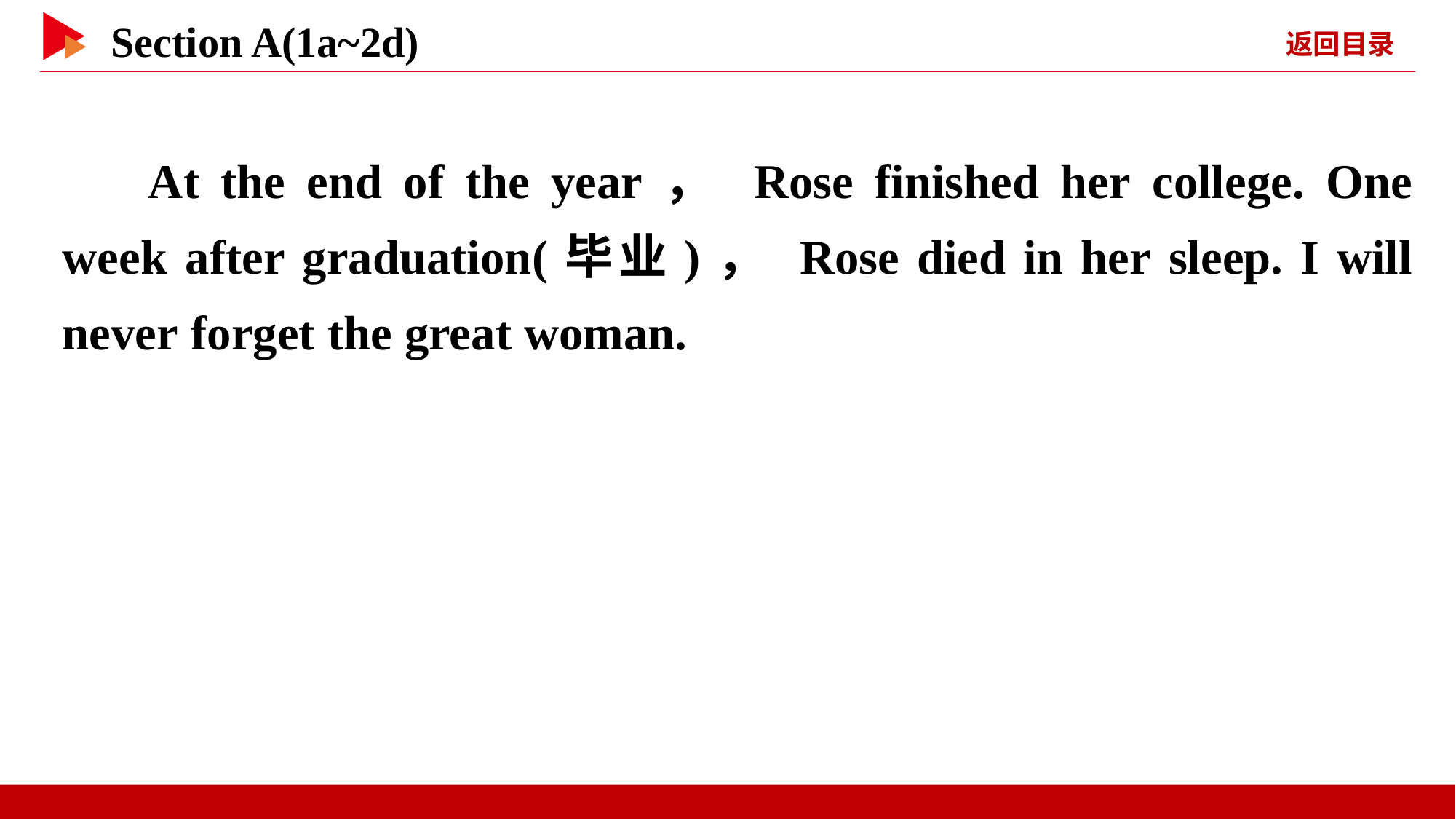

At the end of the year， Rose finished her college. One week after graduation(毕业)， Rose died in her sleep. I will never forget the great woman.